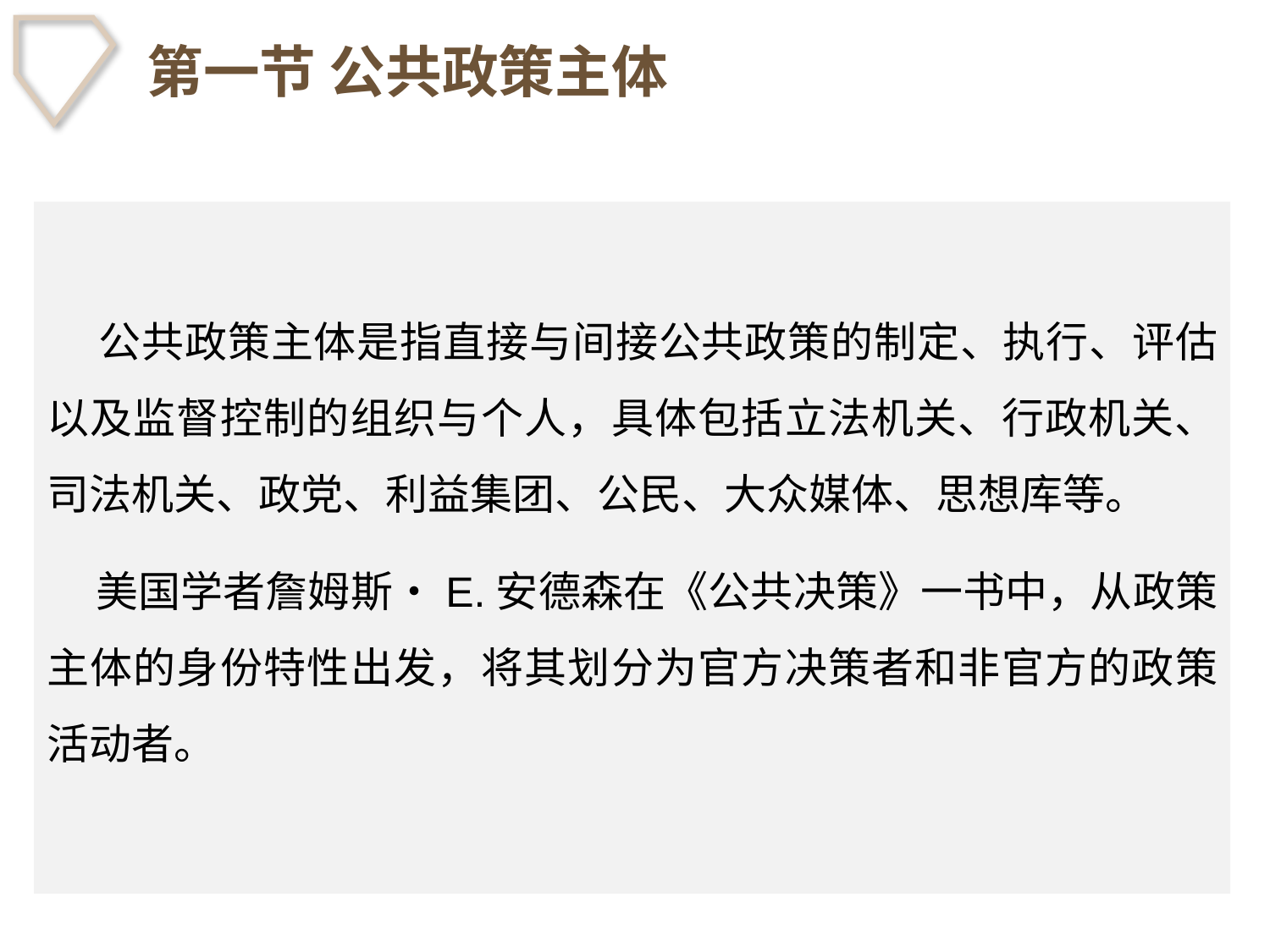

# 第一节 公共政策主体

    公共政策主体是指直接与间接公共政策的制定、执行、评估以及监督控制的组织与个人，具体包括立法机关、行政机关、司法机关、政党、利益集团、公民、大众媒体、思想库等。
    美国学者詹姆斯•E.安德森在《公共决策》一书中，从政策主体的身份特性出发，将其划分为官方决策者和非官方的政策活动者。